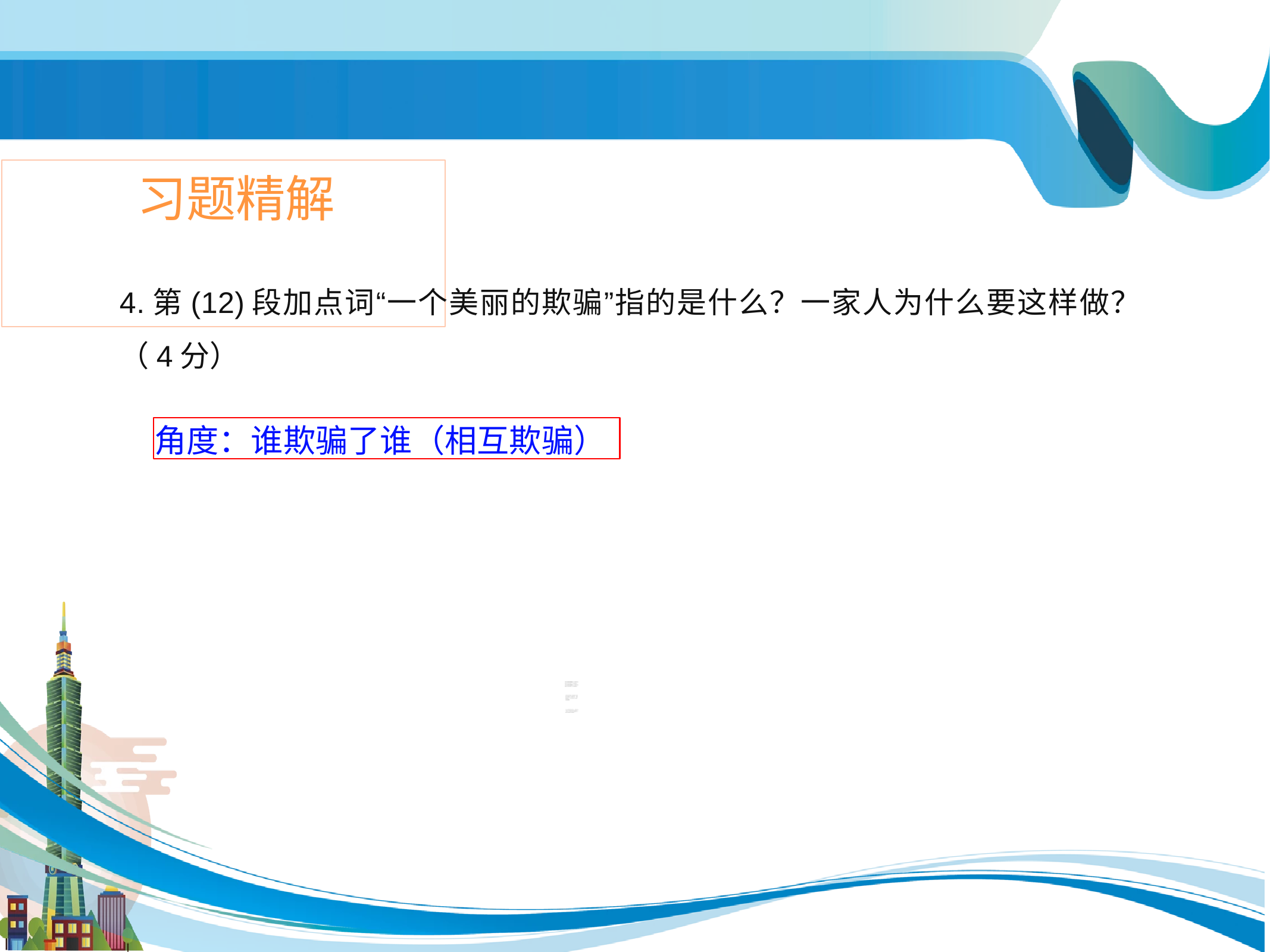

# 习题精解
4.第(12)段加点词“一个美丽的欺骗”指的是什么？一家人为什么要这样做？
（4分）
角度：谁欺骗了谁（相互欺骗）